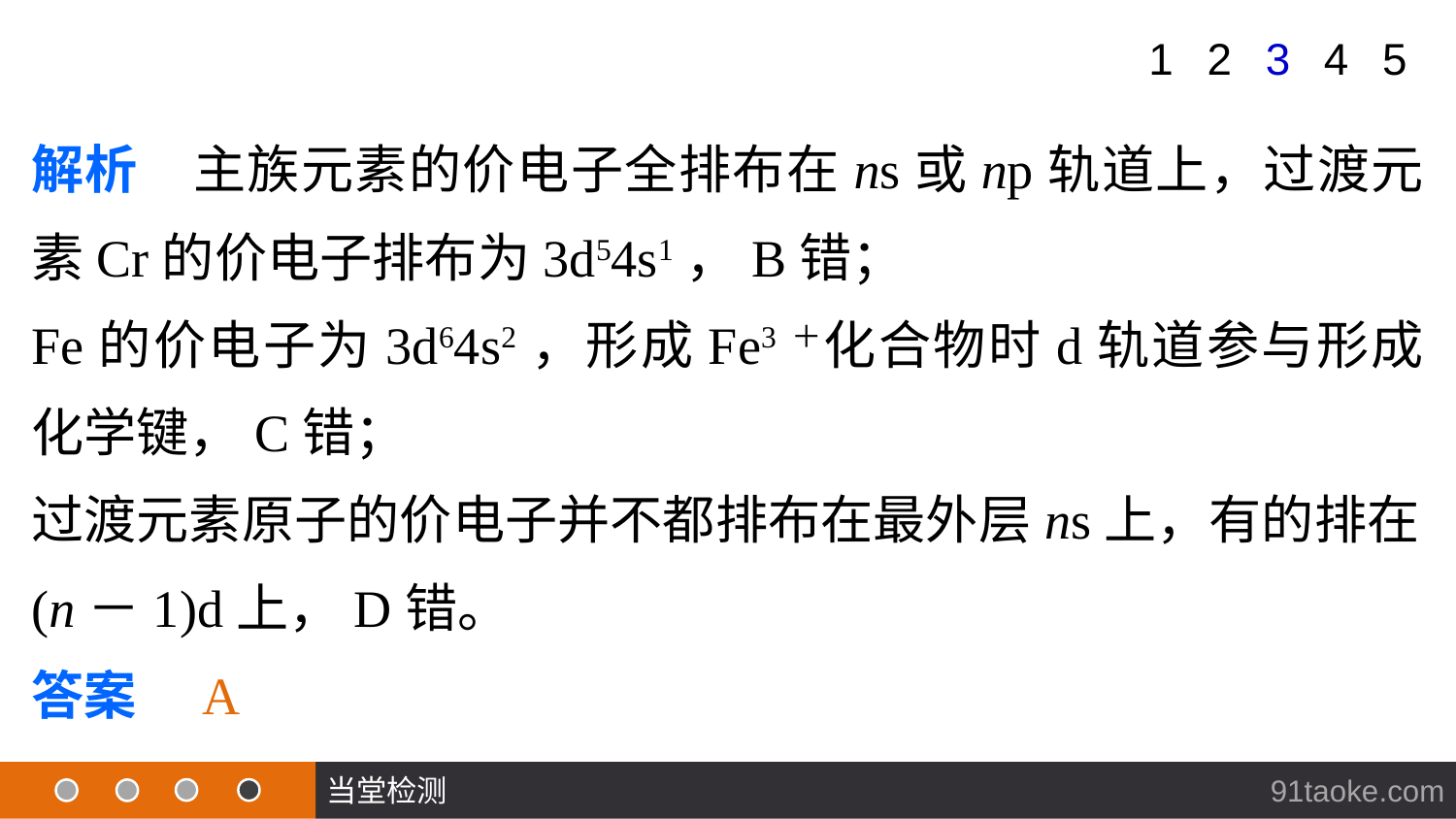

1
2
3
4
5
解析　主族元素的价电子全排布在ns或np轨道上，过渡元素Cr的价电子排布为3d54s1，B错；
Fe的价电子为3d64s2，形成Fe3＋化合物时d轨道参与形成化学键，C错；
过渡元素原子的价电子并不都排布在最外层ns上，有的排在(n－1)d上，D错。
答案　A